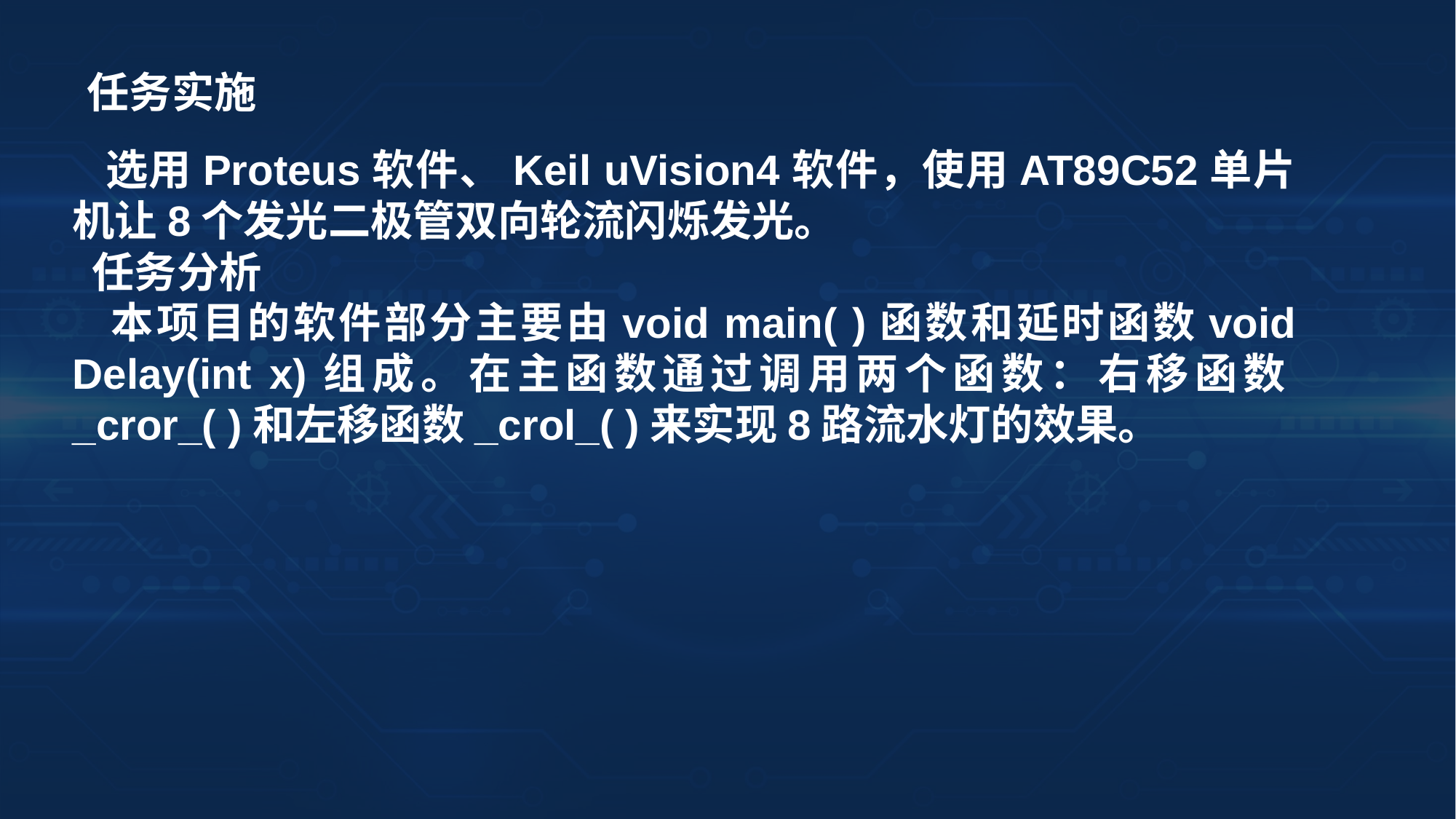

任务实施
  选用Proteus软件、Keil uVision4软件，使用AT89C52单片机让8个发光二极管双向轮流闪烁发光。
 任务分析
  本项目的软件部分主要由void main( )函数和延时函数void Delay(int x)组成。在主函数通过调用两个函数：右移函数_cror_( )和左移函数_crol_( )来实现8路流水灯的效果。